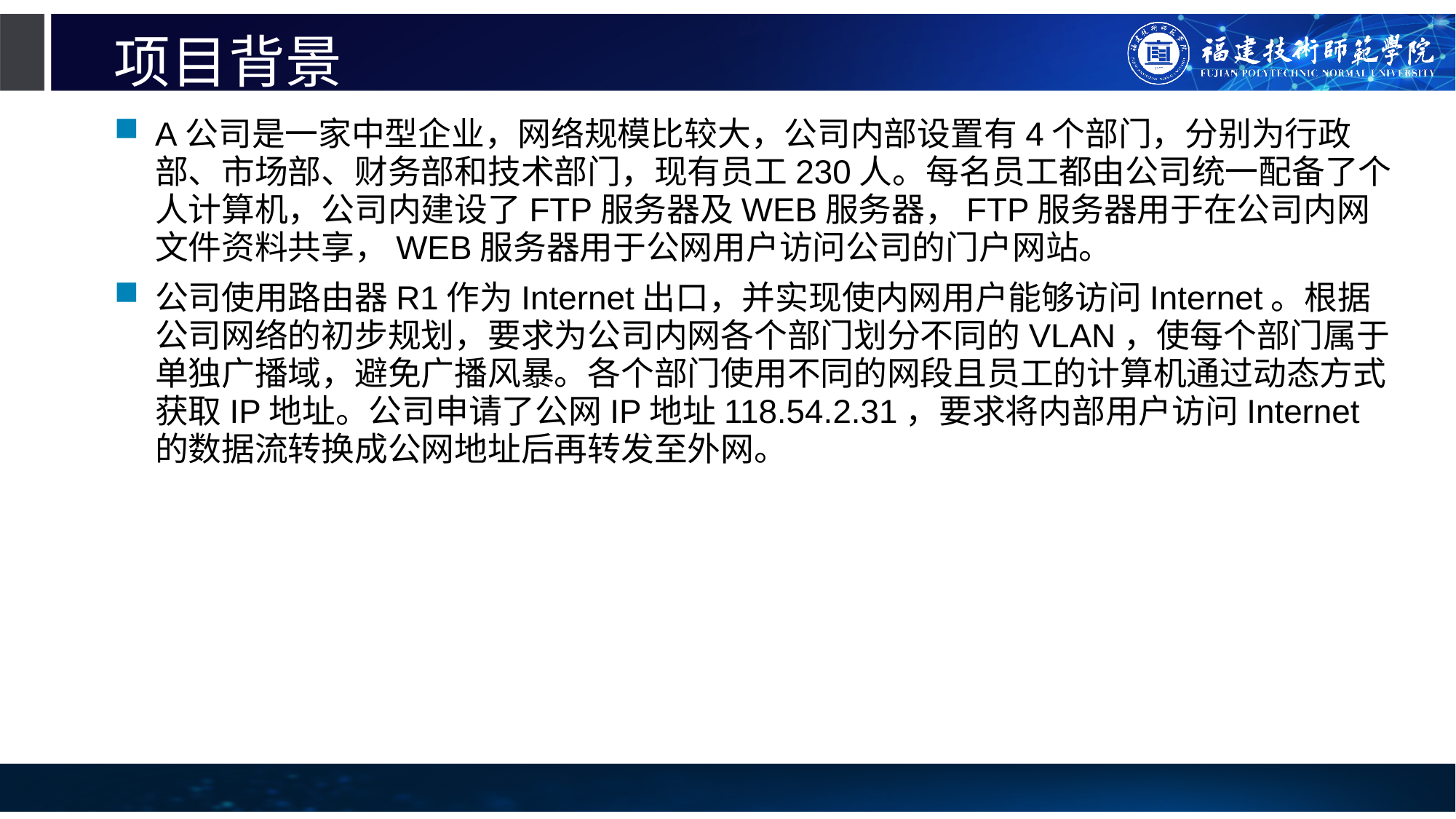

# 项目背景
A公司是一家中型企业，网络规模比较大，公司内部设置有4个部门，分别为行政部、市场部、财务部和技术部门，现有员工230人。每名员工都由公司统一配备了个人计算机，公司内建设了FTP服务器及WEB服务器，FTP服务器用于在公司内网文件资料共享，WEB服务器用于公网用户访问公司的门户网站。
公司使用路由器R1作为Internet出口，并实现使内网用户能够访问Internet。根据公司网络的初步规划，要求为公司内网各个部门划分不同的VLAN，使每个部门属于单独广播域，避免广播风暴。各个部门使用不同的网段且员工的计算机通过动态方式获取IP地址。公司申请了公网IP地址118.54.2.31，要求将内部用户访问Internet的数据流转换成公网地址后再转发至外网。